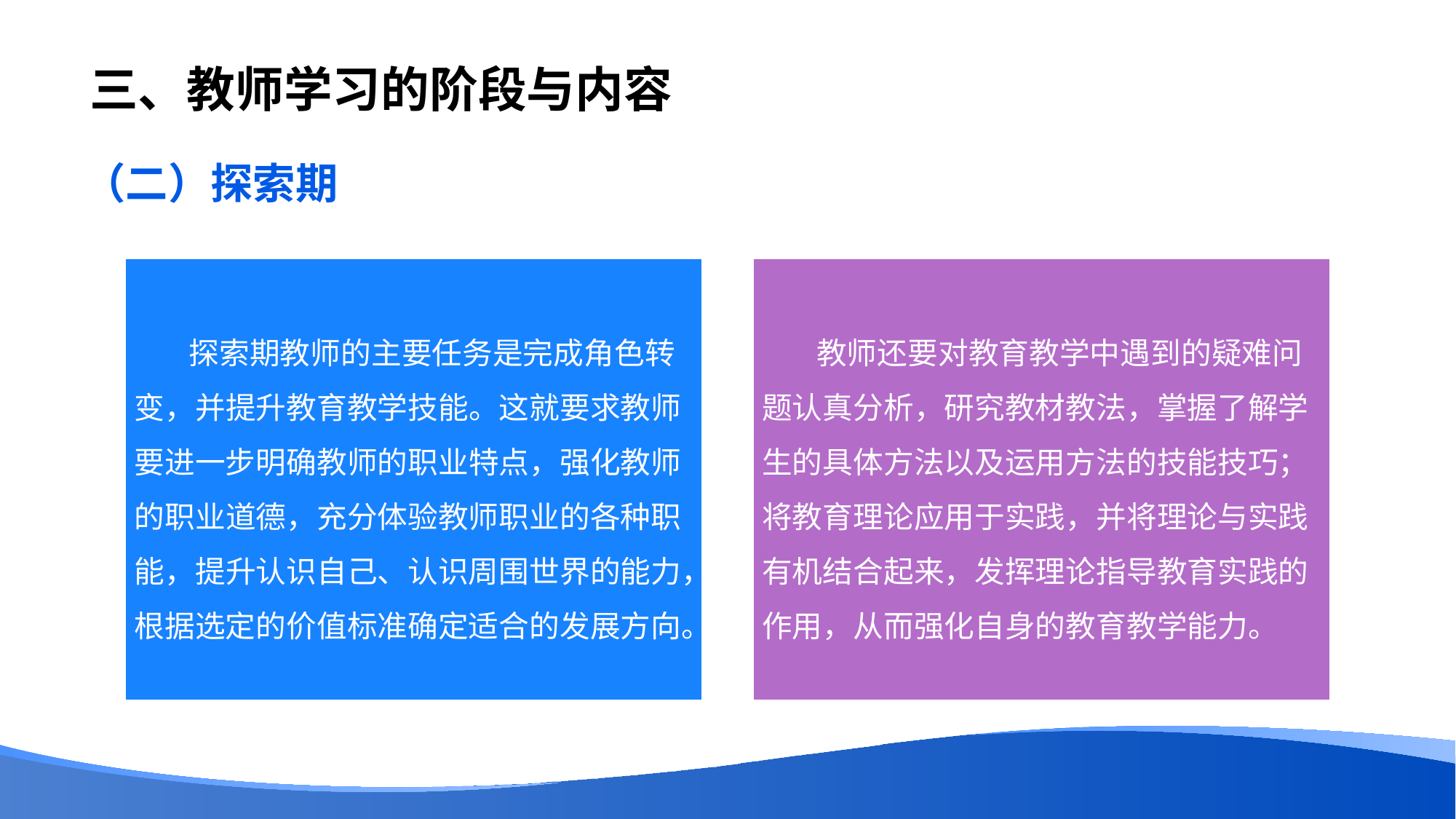

# 三、教师学习的阶段与内容
（二）探索期
教师还要对教育教学中遇到的疑难问题认真分析，研究教材教法，掌握了解学生的具体方法以及运用方法的技能技巧；将教育理论应用于实践，并将理论与实践有机结合起来，发挥理论指导教育实践的作用，从而强化自身的教育教学能力。
探索期教师的主要任务是完成角色转变，并提升教育教学技能。这就要求教师要进一步明确教师的职业特点，强化教师的职业道德，充分体验教师职业的各种职能，提升认识自己、认识周围世界的能力，根据选定的价值标准确定适合的发展方向。